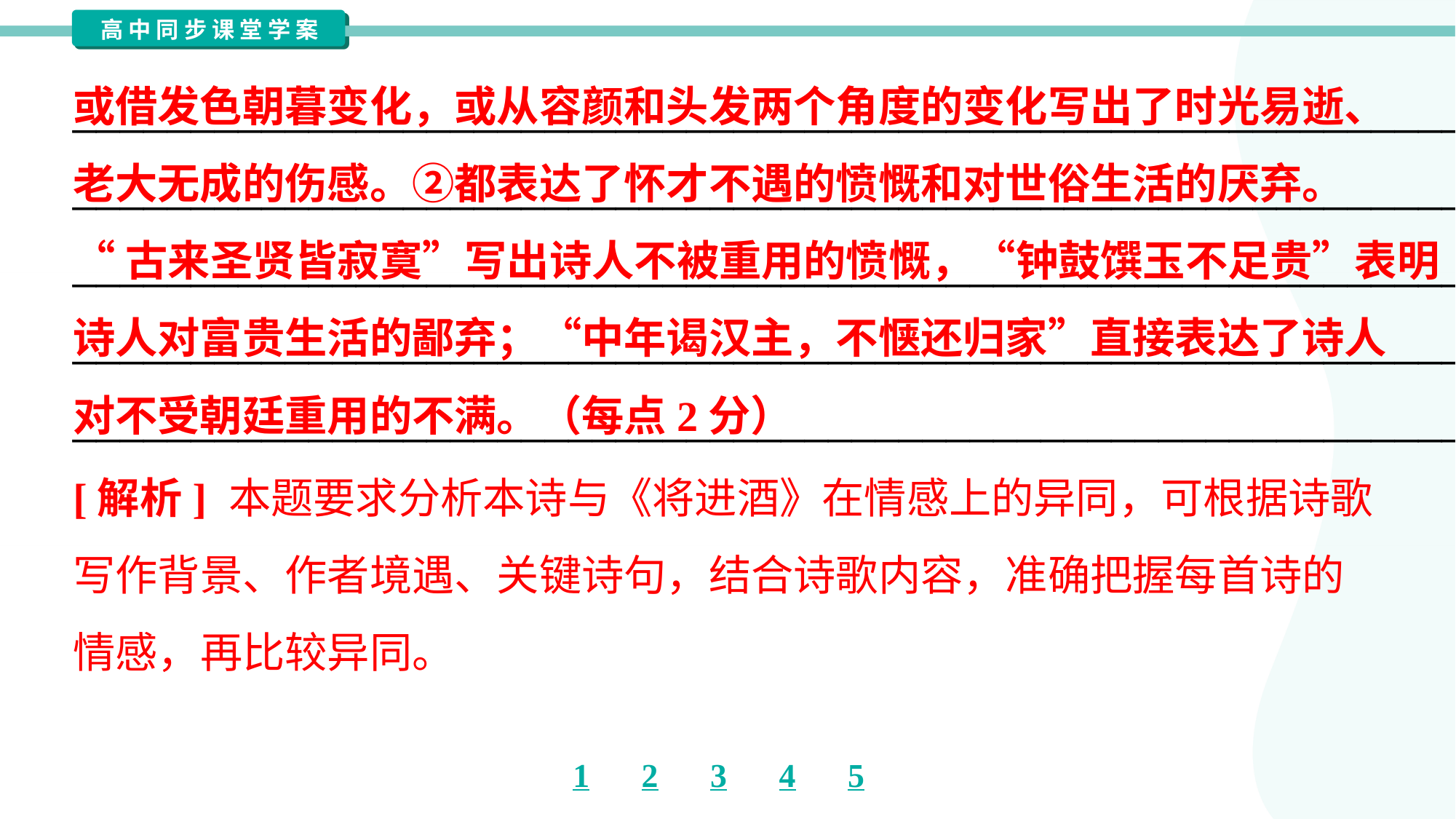

或借发色朝暮变化，或从容颜和头发两个角度的变化写出了时光易逝、
老大无成的伤感。②都表达了怀才不遇的愤慨和对世俗生活的厌弃。
“古来圣贤皆寂寞”写出诗人不被重用的愤慨，“钟鼓馔玉不足贵”表明
诗人对富贵生活的鄙弃；“中年谒汉主，不惬还归家”直接表达了诗人
对不受朝廷重用的不满。（每点2分）
_____________________________________________________________
_____________________________________________________________
_____________________________________________________________
_____________________________________________________________
_____________________________________________________________
[解析] 本题要求分析本诗与《将进酒》在情感上的异同，可根据诗歌
写作背景、作者境遇、关键诗句，结合诗歌内容，准确把握每首诗的
情感，再比较异同。